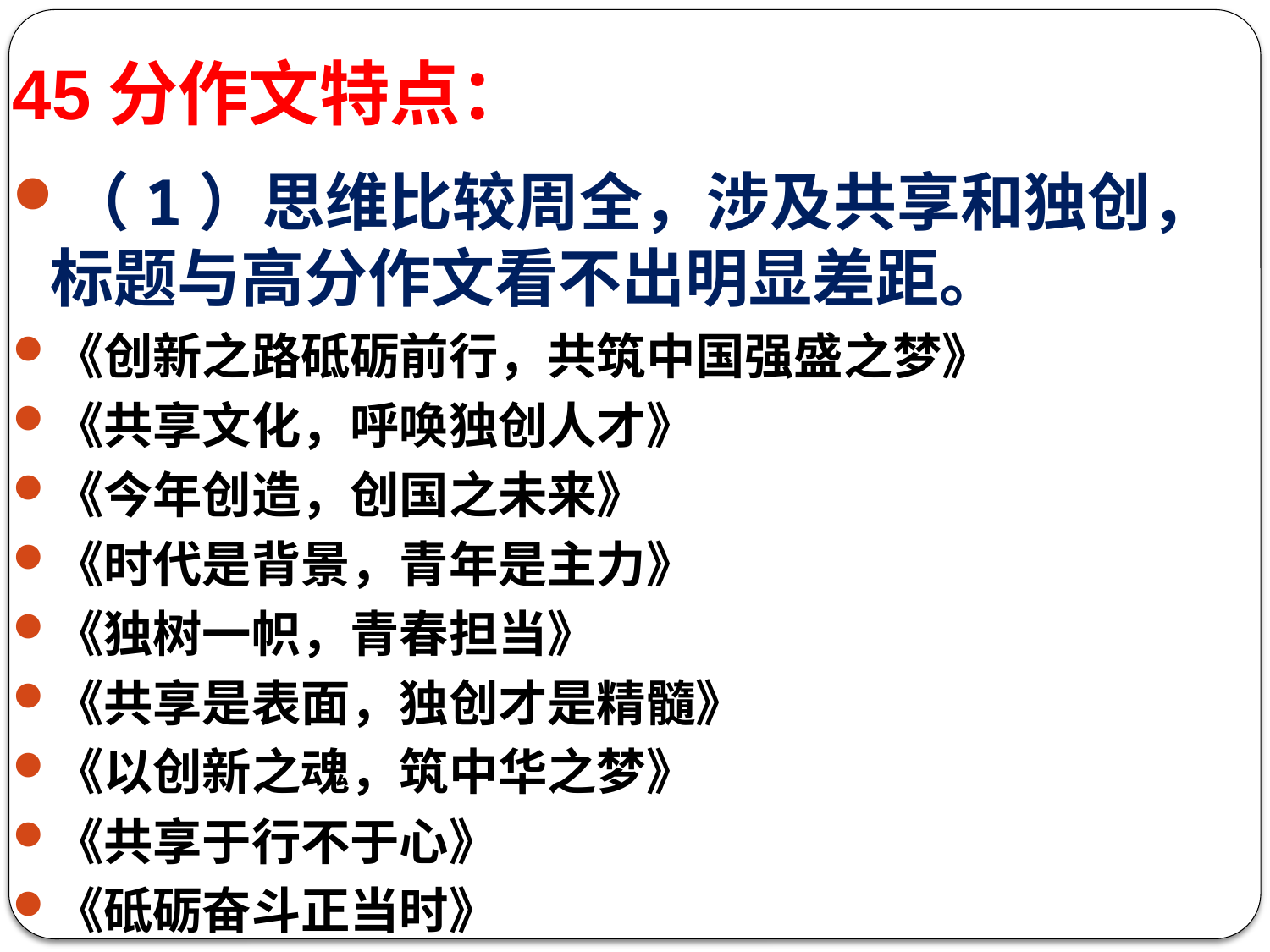

# 45分作文特点：
（1）思维比较周全，涉及共享和独创，标题与高分作文看不出明显差距。
《创新之路砥砺前行，共筑中国强盛之梦》
《共享文化，呼唤独创人才》
《今年创造，创国之未来》
《时代是背景，青年是主力》
《独树一帜，青春担当》
《共享是表面，独创才是精髓》
《以创新之魂，筑中华之梦》
《共享于行不于心》
《砥砺奋斗正当时》